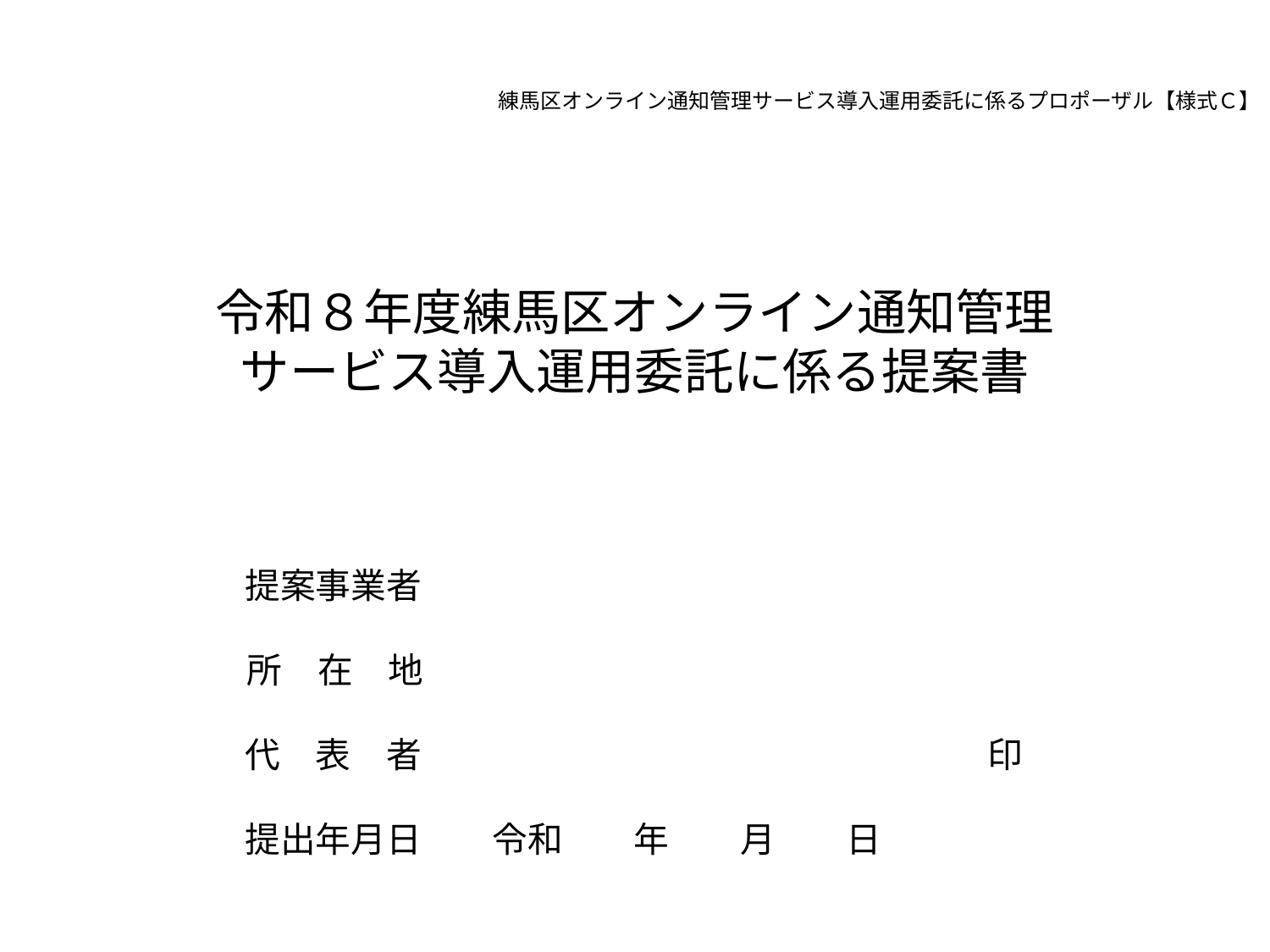

練馬区オンライン通知管理サービス導入運用委託に係るプロポーザル【様式Ｃ】

令和８年度練馬区オンライン通知管理
サービス導入運用委託に係る提案書

提案事業者

所　在　地

代　表　者　　　　　　　　　　　　　　　　印

提出年月日　　令和　　年　　月　　日